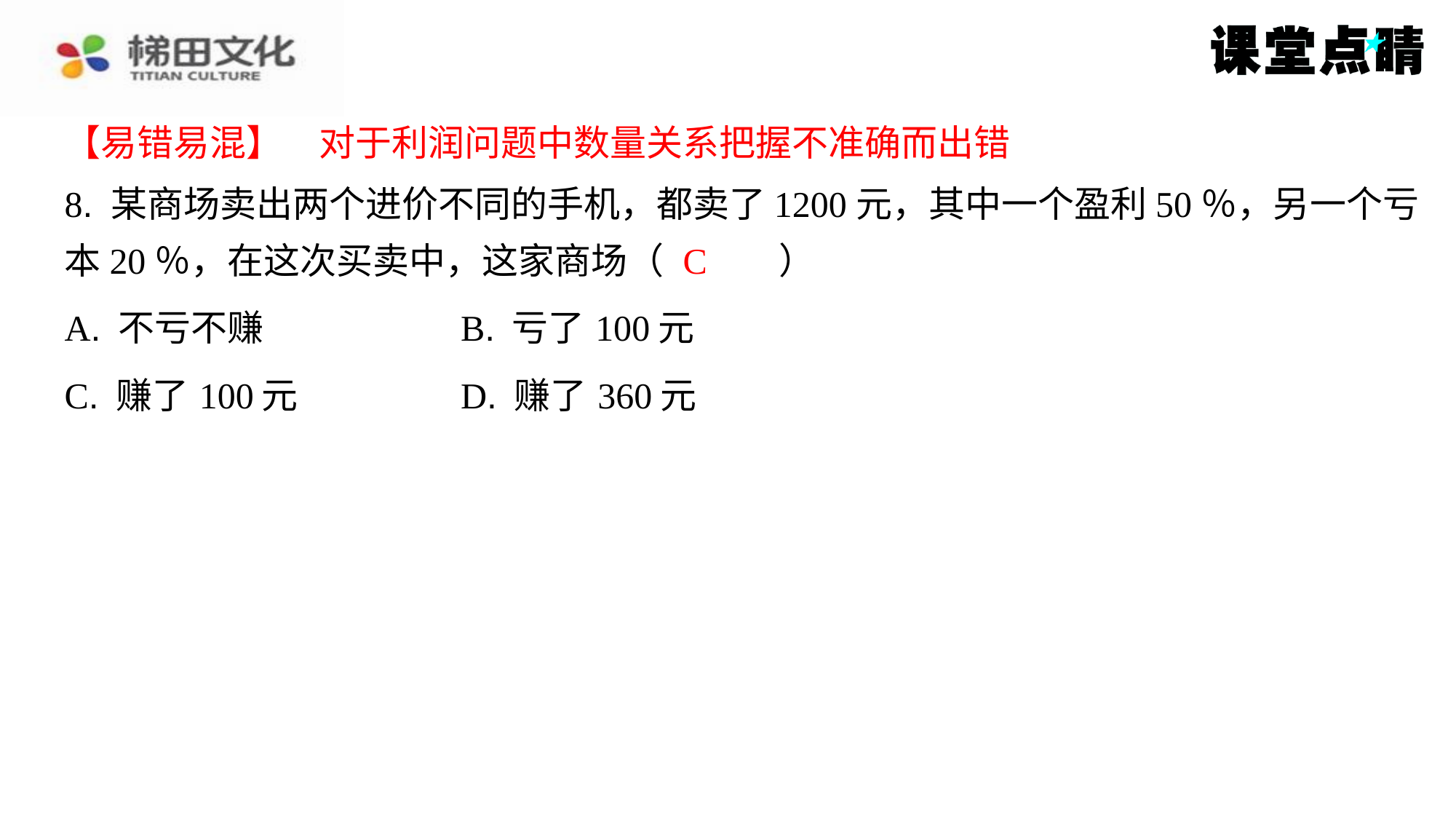

【易错易混】　对于利润问题中数量关系把握不准确而出错
【易错易混】　对于利润问题中数量关系把握不准确而出错
8. 某商场卖出两个进价不同的手机，都卖了1200元，其中一个盈利50％，另一个亏
本20％，在这次买卖中，这家商场（　C　）
C
| A. 不亏不赚 | B. 亏了100元 |
| --- | --- |
| C. 赚了100元 | D. 赚了360元 |